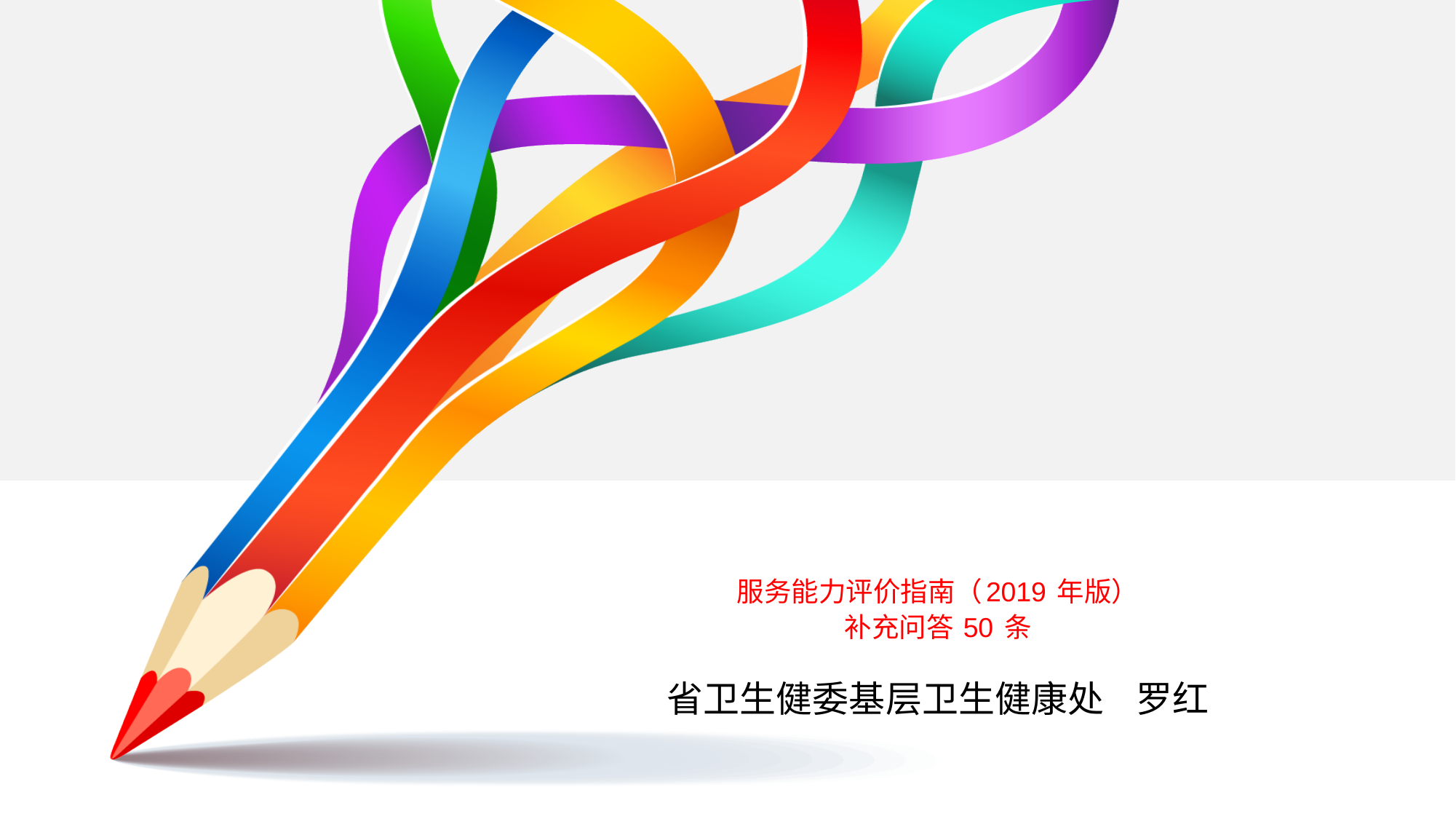

# 服务能力评价指南（2019 年版） 补充问答 50 条
省卫生健委基层卫生健康处    罗红